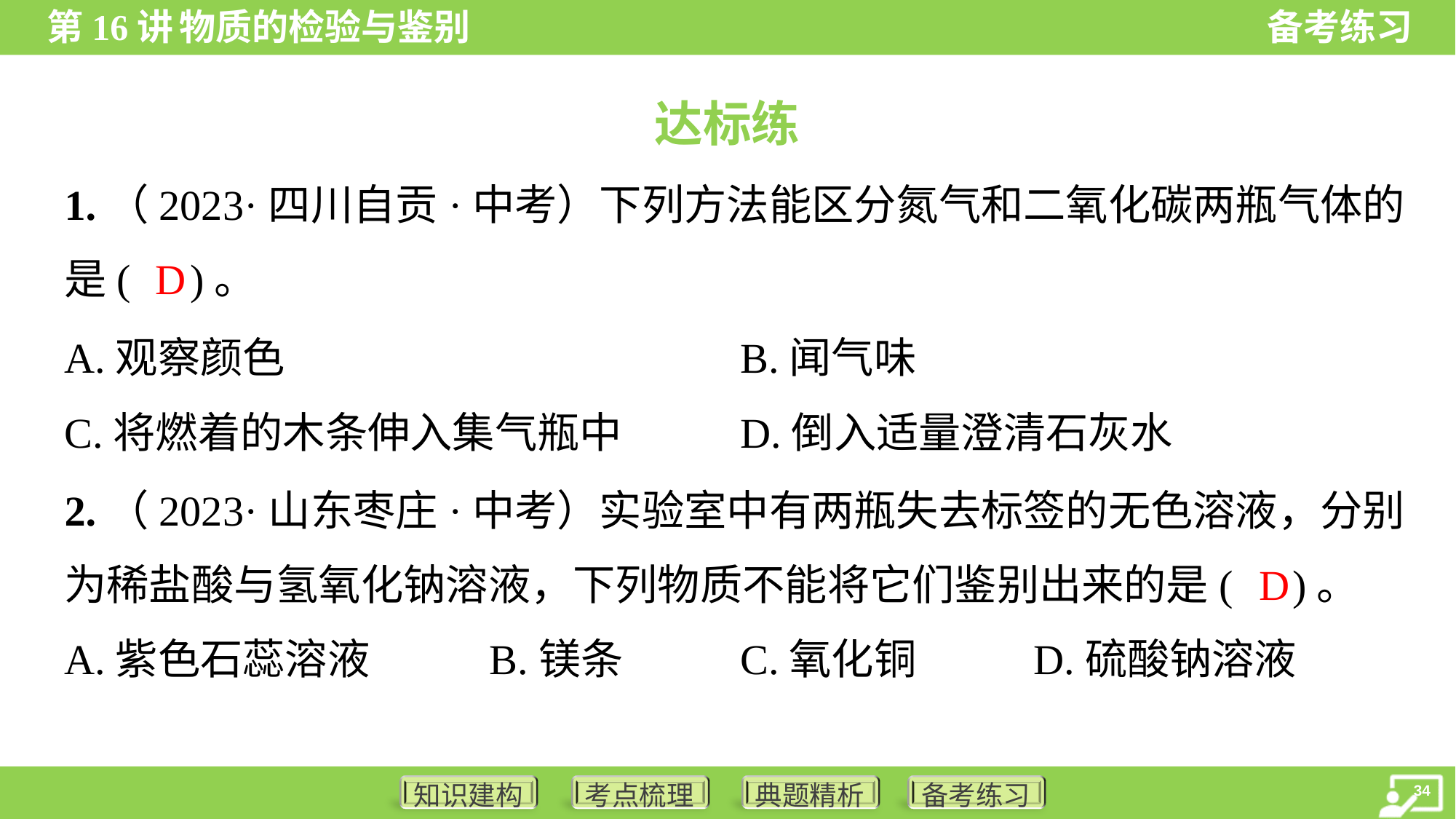

达标练
1.（2023·四川自贡·中考）下列方法能区分氮气和二氧化碳两瓶气体的
是(     )。
D
A.观察颜色	B.闻气味
C.将燃着的木条伸入集气瓶中	D.倒入适量澄清石灰水
2.（2023·山东枣庄·中考）实验室中有两瓶失去标签的无色溶液，分别
为稀盐酸与氢氧化钠溶液，下列物质不能将它们鉴别出来的是(     )。
D
A.紫色石蕊溶液	B.镁条	C.氧化铜	D.硫酸钠溶液